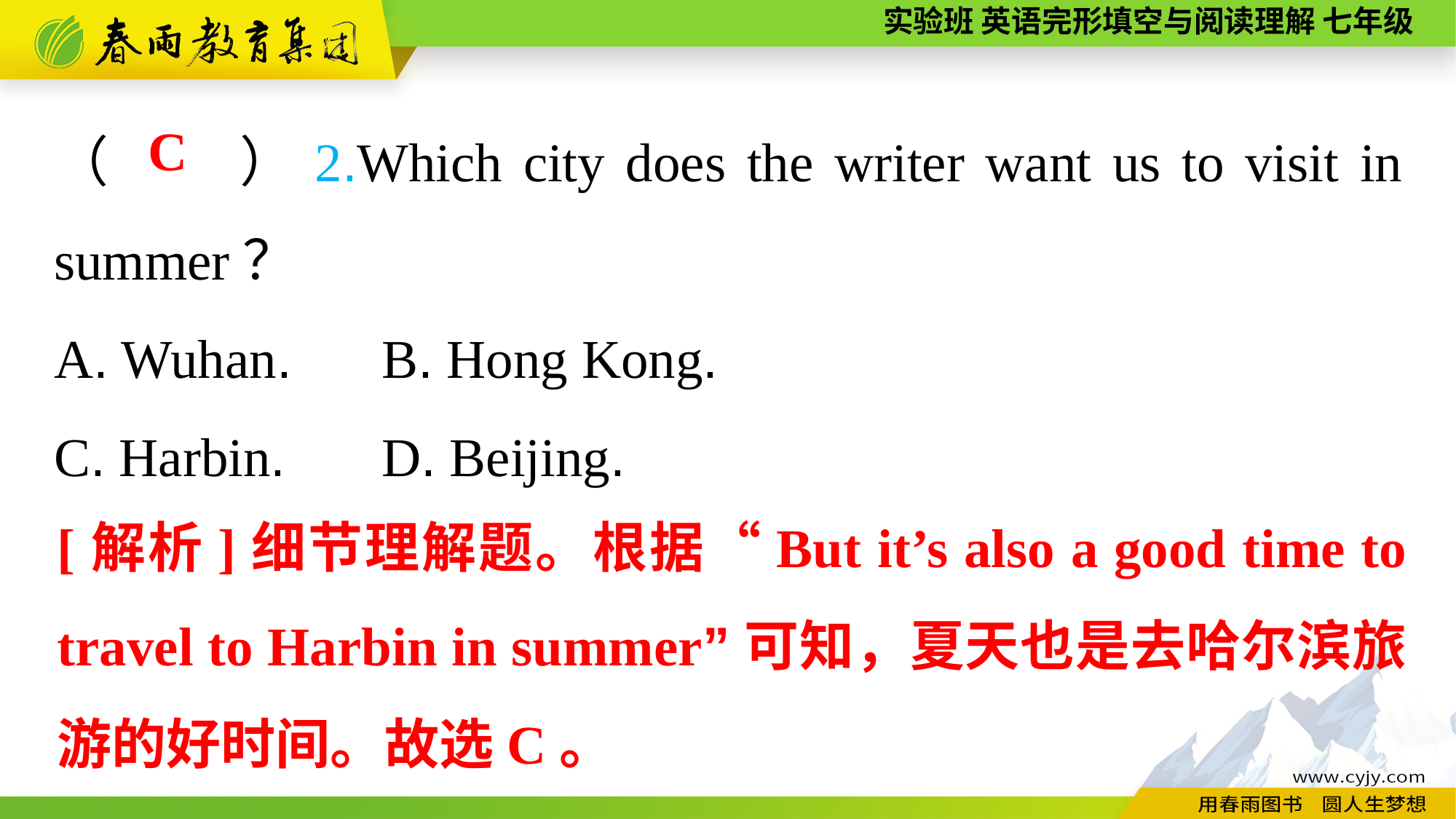

（　　）2.Which city does the writer want us to visit in summer？
A. Wuhan.	B. Hong Kong.
C. Harbin.	D. Beijing.
C
[解析]细节理解题。根据“But it’s also a good time to travel to Harbin in summer”可知，夏天也是去哈尔滨旅游的好时间。故选C。